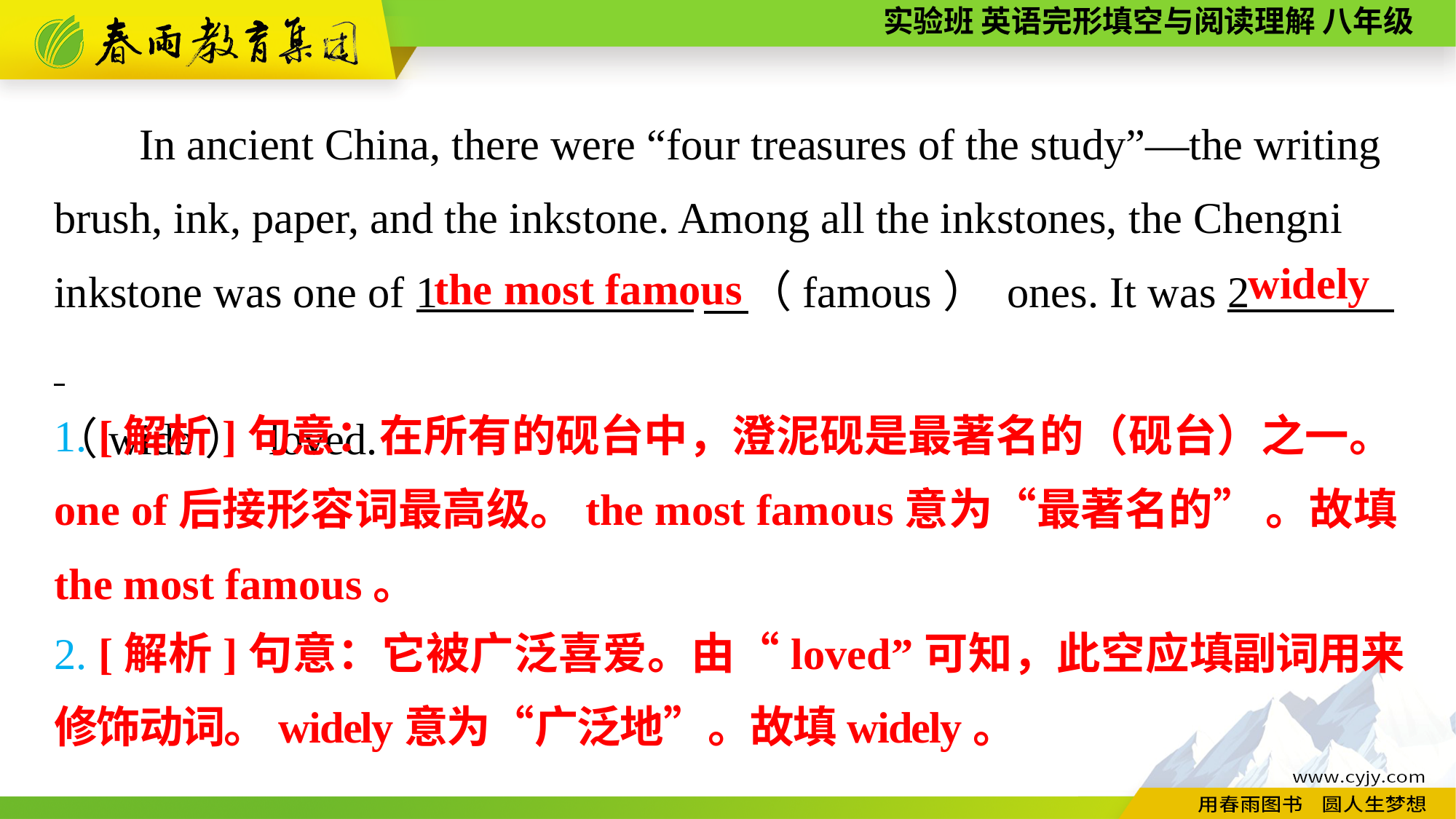

In ancient China, there were “four treasures of the study”—the writing brush, ink, paper, and the inkstone. Among all the inkstones, the Chengni inkstone was one of 1                       　（famous） ones. It was 2              .
（wide） loved.
widely
the most famous
1. [解析]句意：在所有的砚台中，澄泥砚是最著名的（砚台）之一。one of后接形容词最高级。the most famous意为“最著名的” 。故填the most famous。
2. [解析]句意：它被广泛喜爱。由“loved”可知，此空应填副词用来修饰动词。widely意为“广泛地”。故填widely。